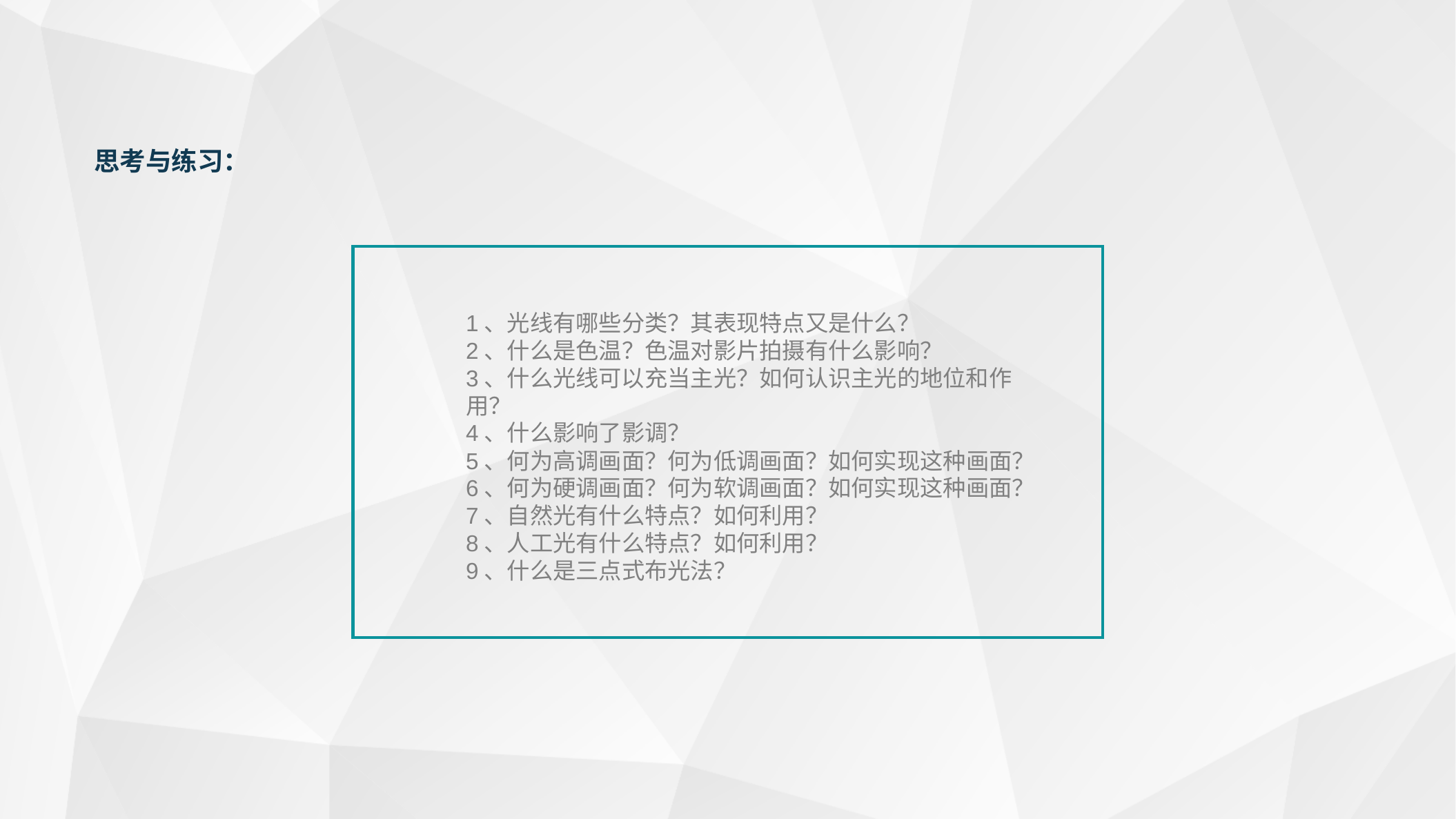

思考与练习：

1、光线有哪些分类？其表现特点又是什么？
2、什么是色温？色温对影片拍摄有什么影响？
3、什么光线可以充当主光？如何认识主光的地位和作用？
4、什么影响了影调？
5、何为高调画面？何为低调画面？如何实现这种画面？
6、何为硬调画面？何为软调画面？如何实现这种画面？
7、自然光有什么特点？如何利用？
8、人工光有什么特点？如何利用？
9、什么是三点式布光法？